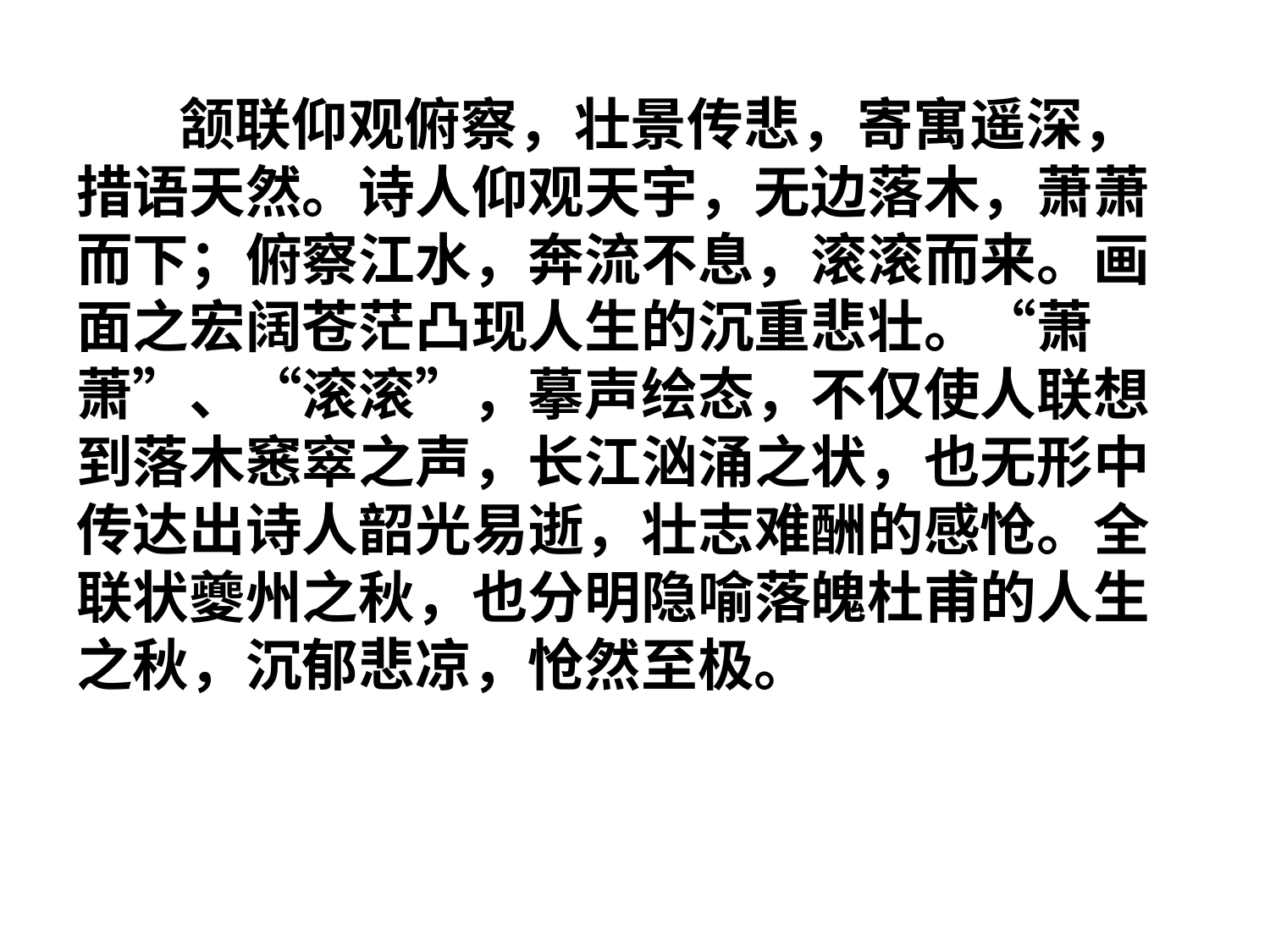

颔联仰观俯察，壮景传悲，寄寓遥深，措语天然。诗人仰观天宇，无边落木，萧萧而下；俯察江水，奔流不息，滚滚而来。画面之宏阔苍茫凸现人生的沉重悲壮。“萧萧”、“滚滚”，摹声绘态，不仅使人联想到落木窸窣之声，长江汹涌之状，也无形中传达出诗人韶光易逝，壮志难酬的感怆。全联状夔州之秋，也分明隐喻落魄杜甫的人生之秋，沉郁悲凉，怆然至极。